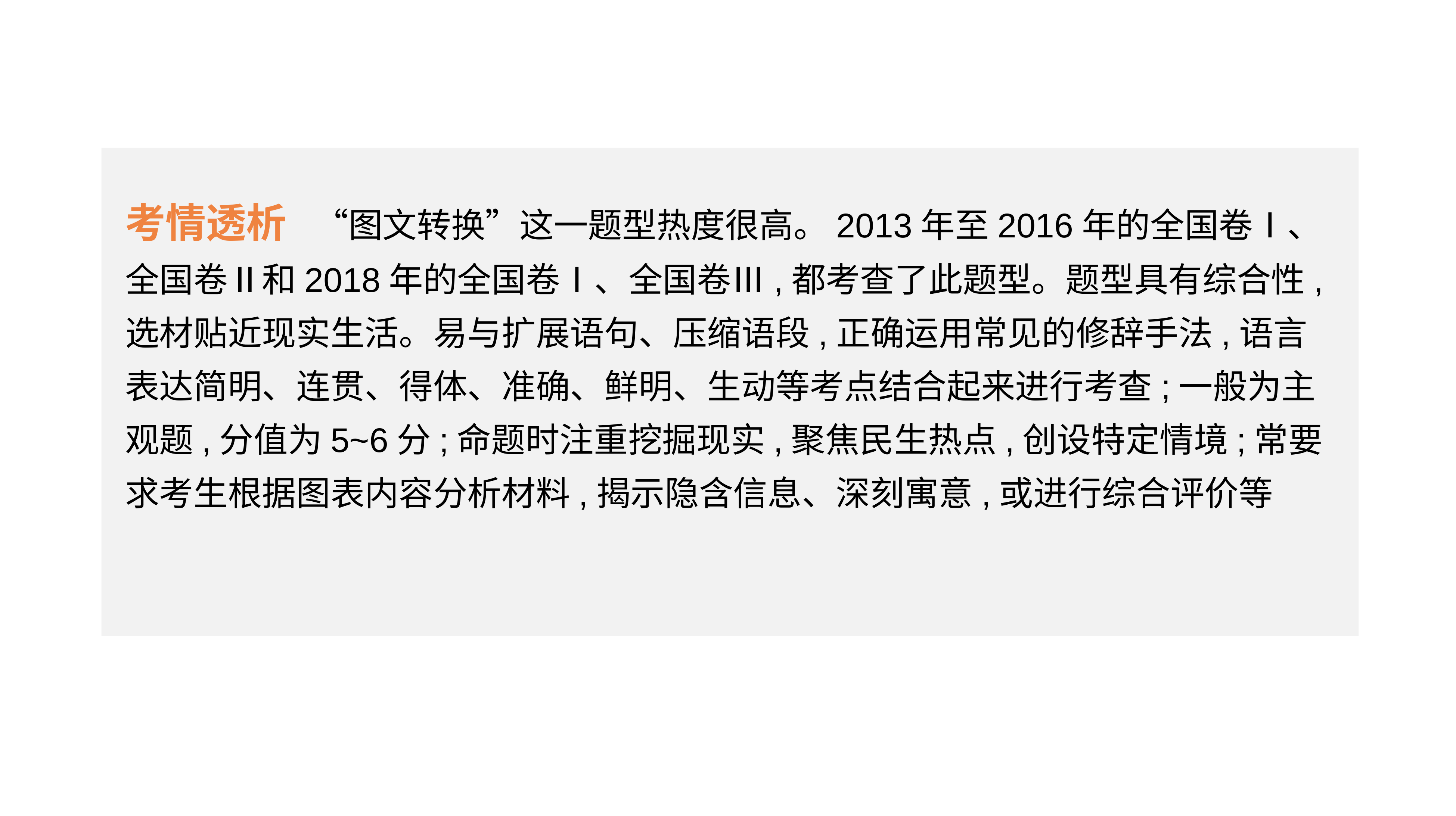

考情透析   “图文转换”这一题型热度很高。2013年至2016年的全国卷Ⅰ、全国卷Ⅱ和2018年的全国卷Ⅰ、全国卷Ⅲ,都考查了此题型。题型具有综合性,选材贴近现实生活。易与扩展语句、压缩语段,正确运用常见的修辞手法,语言表达简明、连贯、得体、准确、鲜明、生动等考点结合起来进行考查;一般为主观题,分值为5~6分;命题时注重挖掘现实,聚焦民生热点,创设特定情境;常要求考生根据图表内容分析材料,揭示隐含信息、深刻寓意,或进行综合评价等